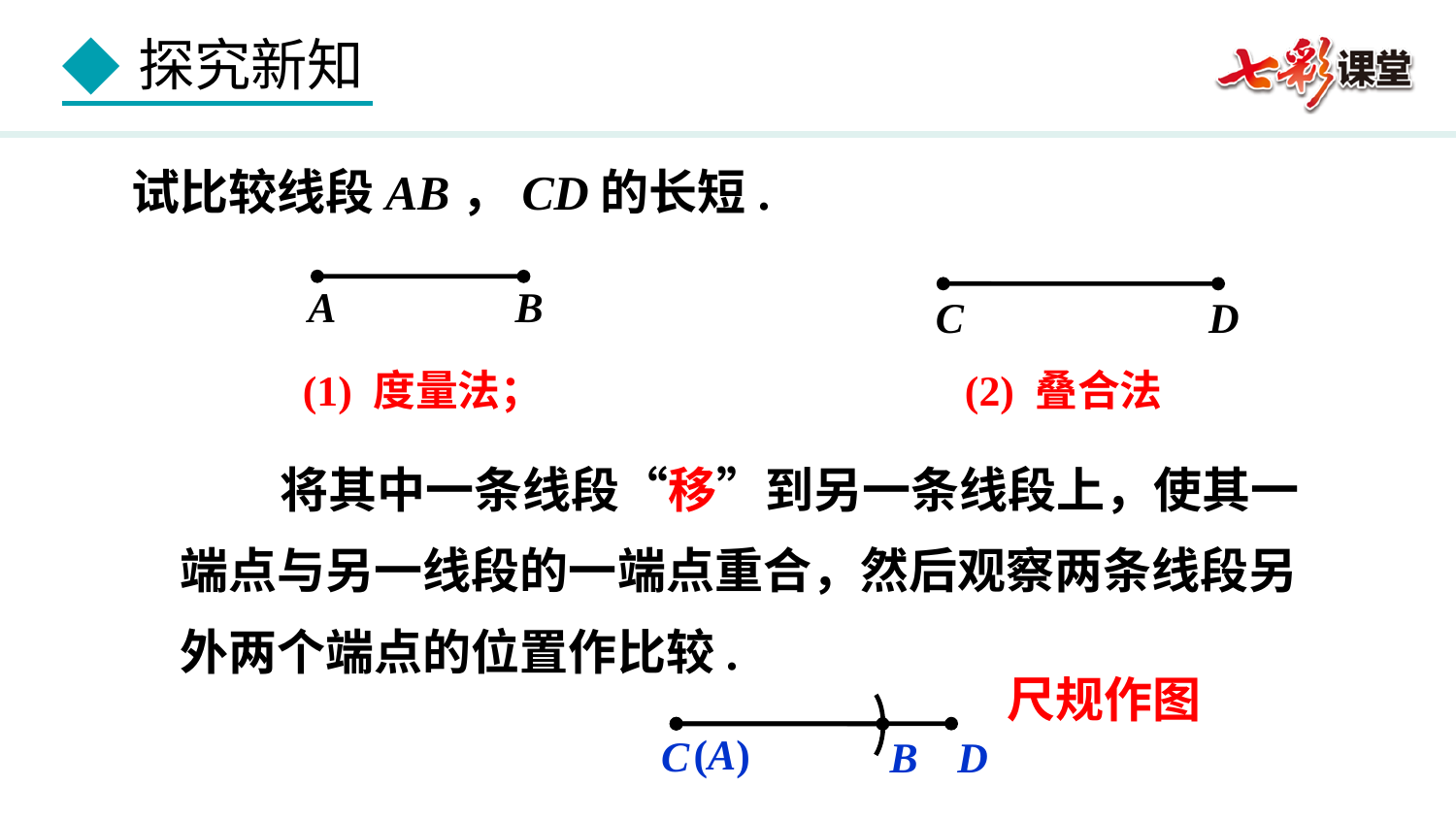

试比较线段AB，CD的长短.
A                 B

C                       D

(1) 度量法；
(2) 叠合法
          将其中一条线段“移”到另一条线段上，使其一端点与另一线段的一端点重合，然后观察两条线段另外两个端点的位置作比较.
尺规作图

(A)
C
D

B